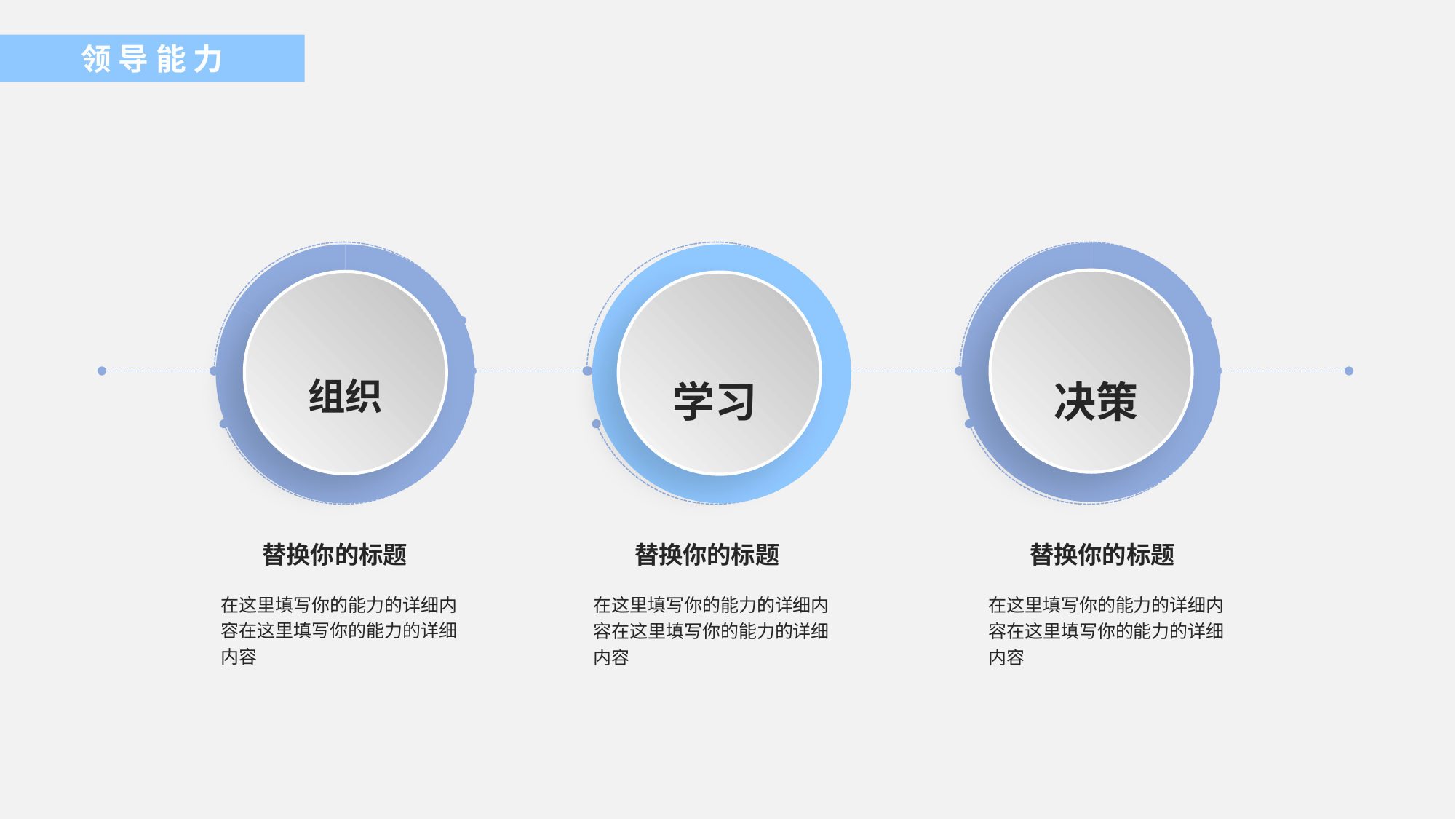

领 导 能 力

### Chart

| Category | 销售额 |
|---|---|
| 第一季度 | 0.84 |
| 第二季度 | 0.16 |

### Chart

| Category | 销售额 |
|---|---|
| 第一季度 | 0.84 |
| 第二季度 | 0.16 |

### Chart

| Category | 销售额 |
|---|---|
| 第一季度 | 0.84 |
| 第二季度 | 0.16 |

学习
决策
组织
84%
替换你的标题
替换你的标题
替换你的标题
在这里填写你的能力的详细内容在这里填写你的能力的详细内容

在这里填写你的能力的详细内容在这里填写你的能力的详细内容

在这里填写你的能力的详细内容在这里填写你的能力的详细内容